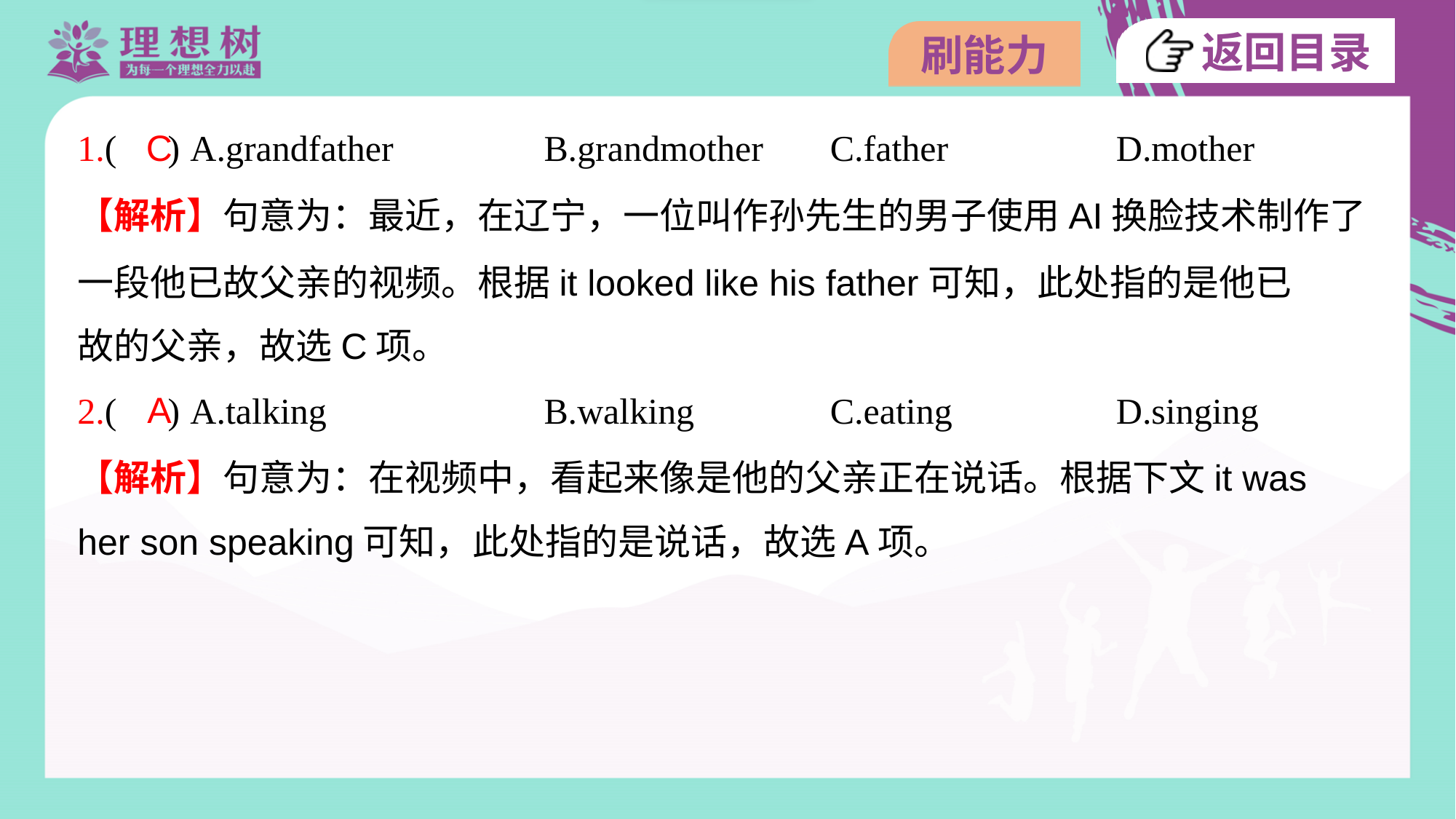

C
1.(     ) A.grandfather	B.grandmother	C.father	D.mother
【解析】句意为：最近，在辽宁，一位叫作孙先生的男子使用AI换脸技术制作了
一段他已故父亲的视频。根据it looked like his father可知，此处指的是他已
故的父亲，故选C项。
A
2.(     ) A.talking	B.walking	C.eating	D.singing
【解析】句意为：在视频中，看起来像是他的父亲正在说话。根据下文it was
her son speaking可知，此处指的是说话，故选A项。